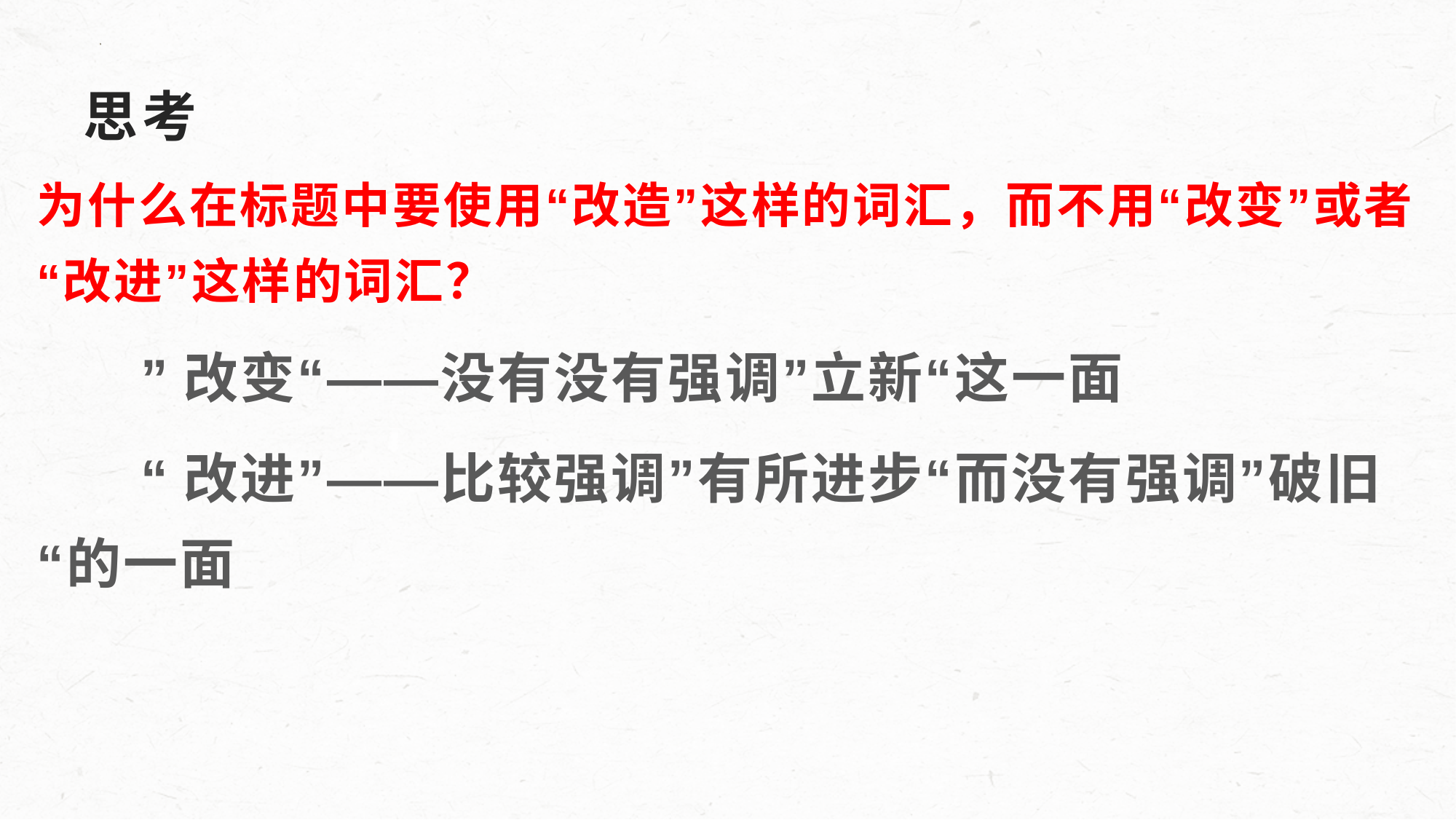

思考
为什么在标题中要使用“改造”这样的词汇，而不用“改变”或者“改进”这样的词汇？
      ”改变“——没有没有强调”立新“这一面
      “改进”——比较强调”有所进步“而没有强调”破旧“的一面